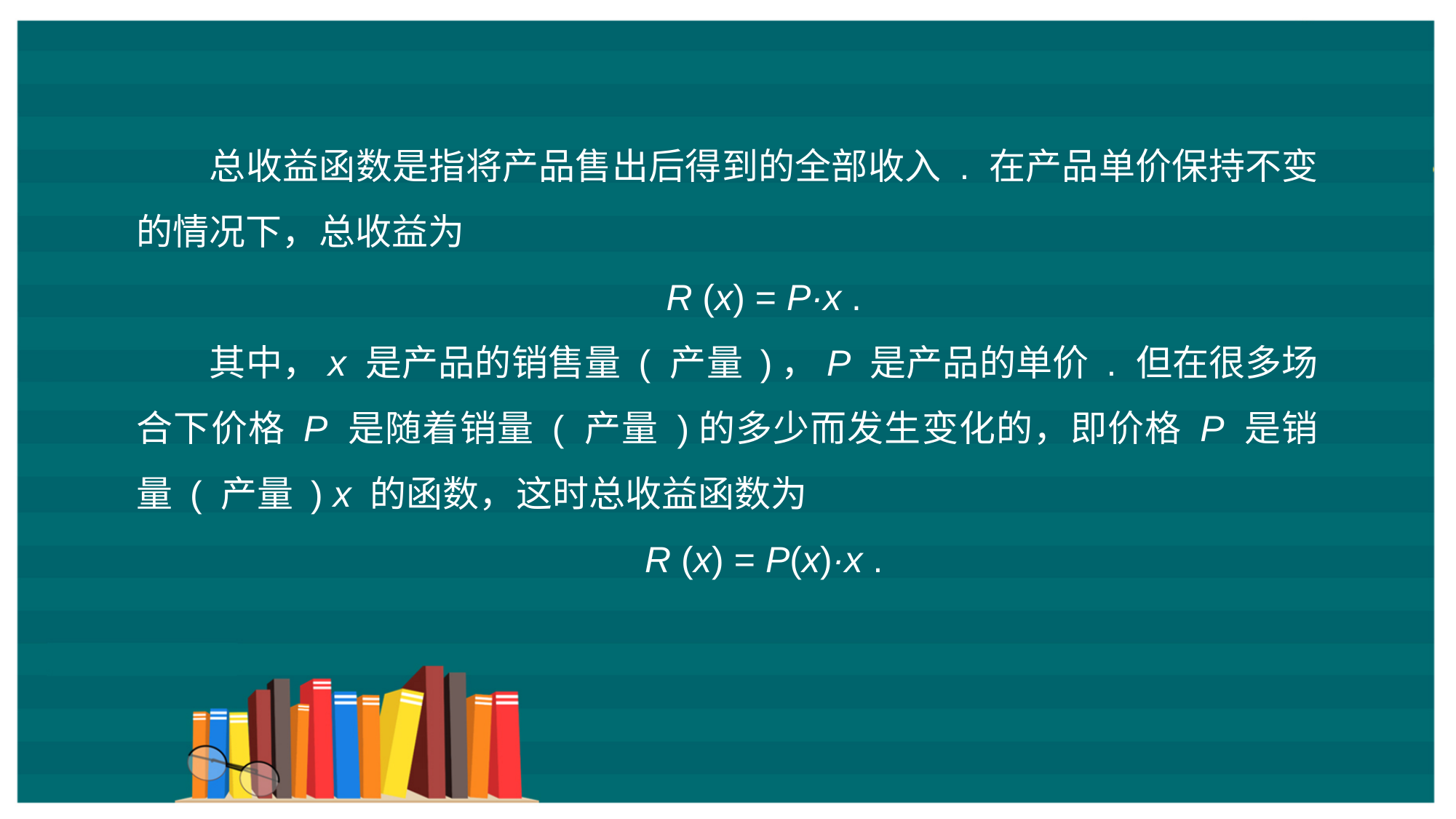

总收益函数是指将产品售出后得到的全部收入 . 在产品单价保持不变的情况下，总收益为
R (x) = P·x .
其中，x 是产品的销售量 ( 产量 )，P 是产品的单价 . 但在很多场合下价格 P 是随着销量 ( 产量 )的多少而发生变化的，即价格 P 是销量 ( 产量 ) x 的函数，这时总收益函数为
R (x) = P(x)·x .